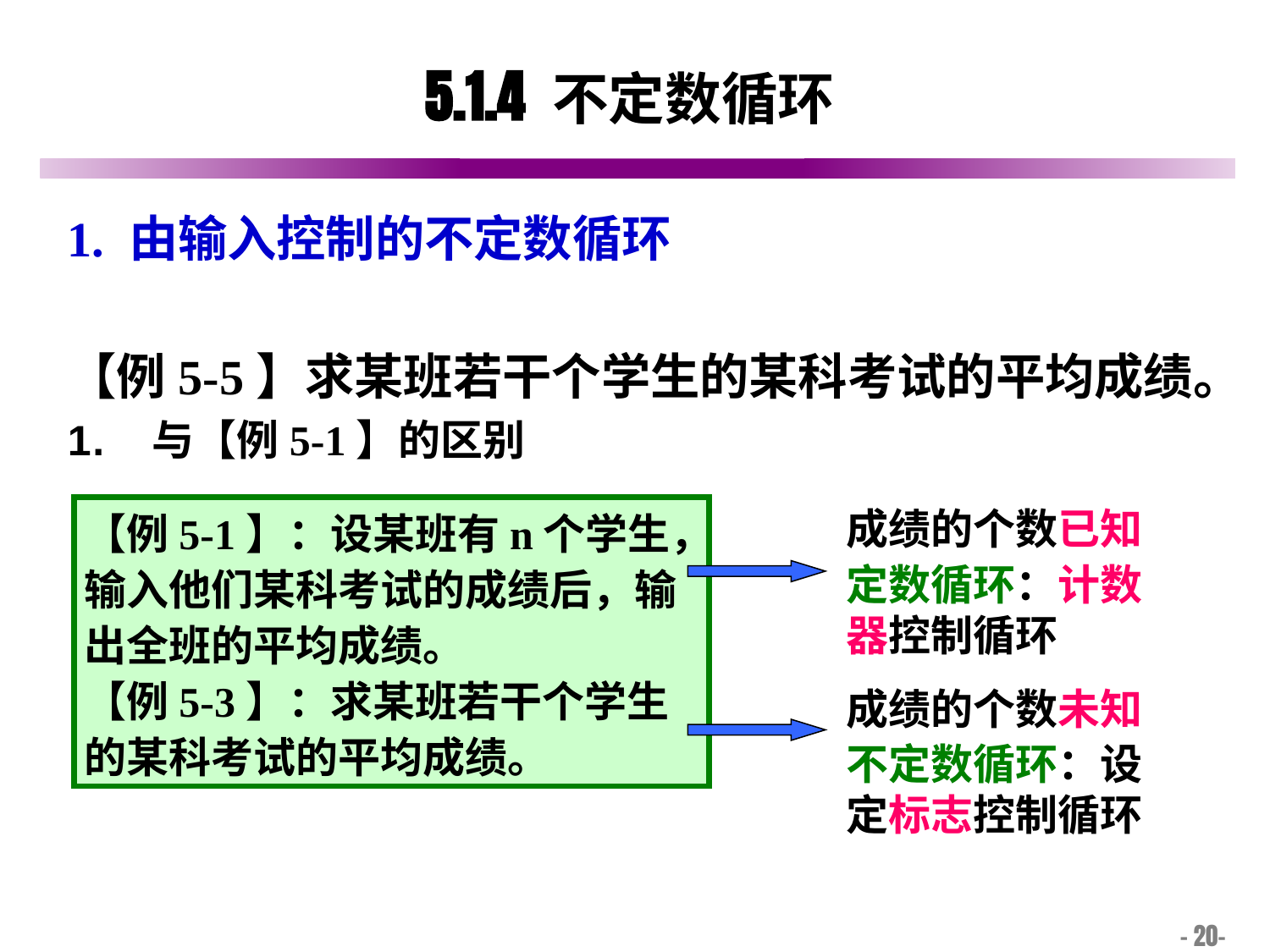

# 5.1.4 	不定数循环
1. 由输入控制的不定数循环

【例5-5】求某班若干个学生的某科考试的平均成绩。
与【例5-1】的区别
【例5-1】：设某班有n个学生，输入他们某科考试的成绩后，输出全班的平均成绩。
【例5-3】：求某班若干个学生的某科考试的平均成绩。
成绩的个数已知
定数循环：计数器控制循环

成绩的个数未知

不定数循环：设定标志控制循环
 - 20-